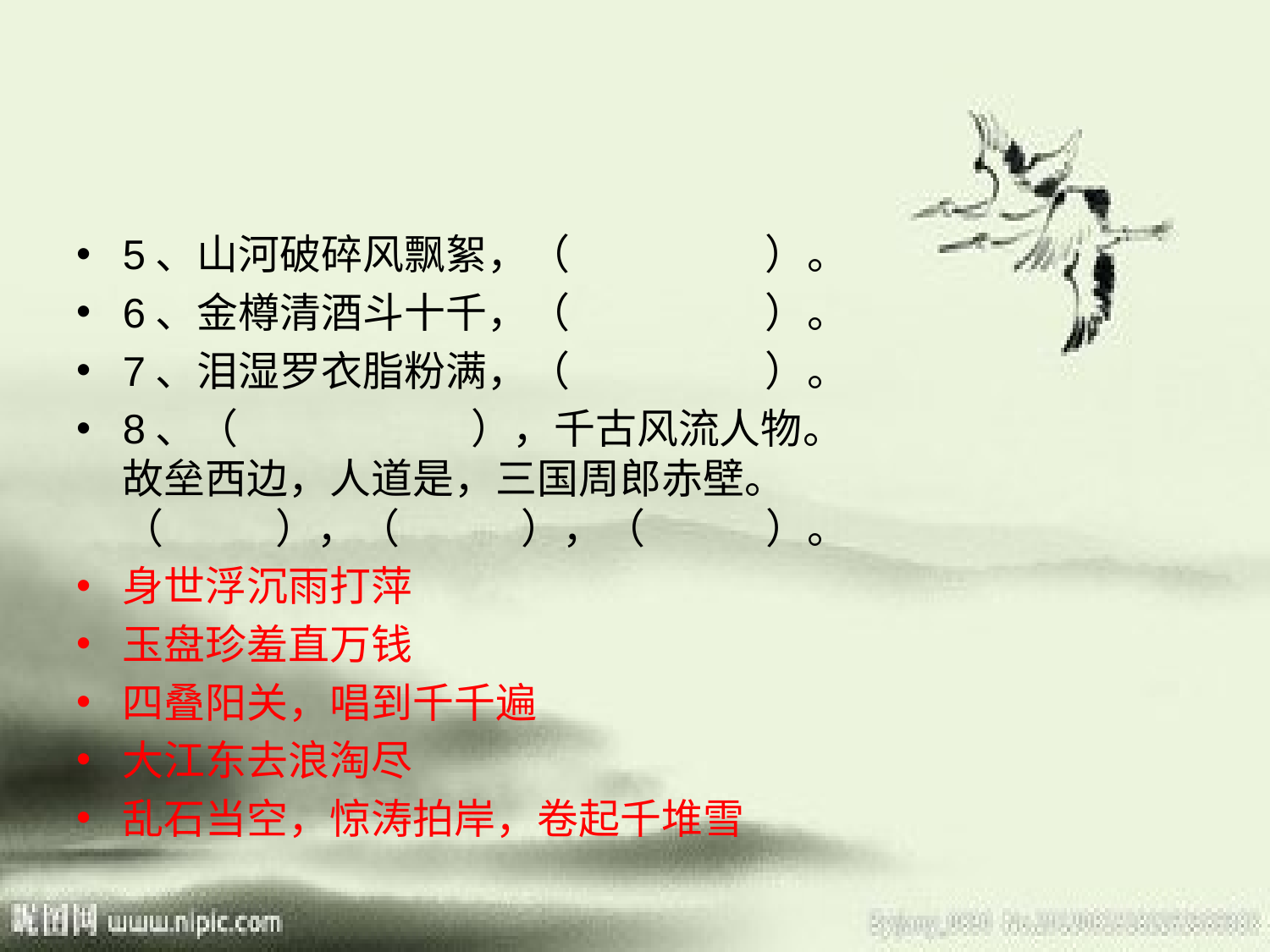

#
5、山河破碎风飘絮，（                     ）。
6、金樽清酒斗十千，（                     ）。
7、泪湿罗衣脂粉满，（                     ）。
8、（                         ），千古风流人物。
故垒西边，人道是，三国周郎赤壁。
（            ），（             ），（             ）。
身世浮沉雨打萍
玉盘珍羞直万钱
四叠阳关，唱到千千遍
大江东去浪淘尽
乱石当空，惊涛拍岸，卷起千堆雪